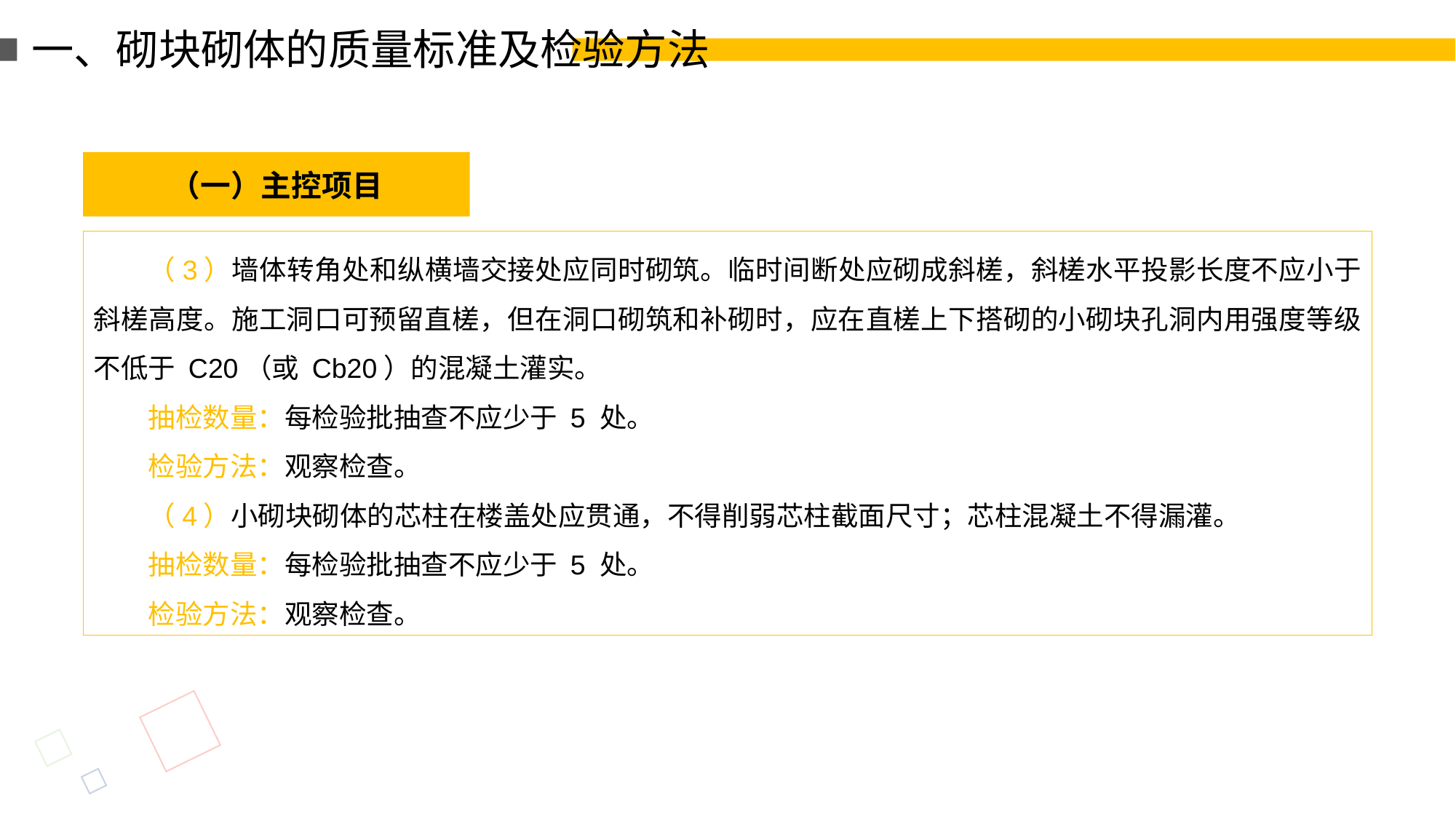

一、砌块砌体的质量标准及检验方法
（一）主控项目
（3）墙体转角处和纵横墙交接处应同时砌筑。临时间断处应砌成斜槎，斜槎水平投影长度不应小于斜槎高度。施工洞口可预留直槎，但在洞口砌筑和补砌时，应在直槎上下搭砌的小砌块孔洞内用强度等级不低于 C20（或 Cb20）的混凝土灌实。
抽检数量：每检验批抽查不应少于 5 处。
检验方法：观察检查。
（4）小砌块砌体的芯柱在楼盖处应贯通，不得削弱芯柱截面尺寸；芯柱混凝土不得漏灌。
抽检数量：每检验批抽查不应少于 5 处。
检验方法：观察检查。